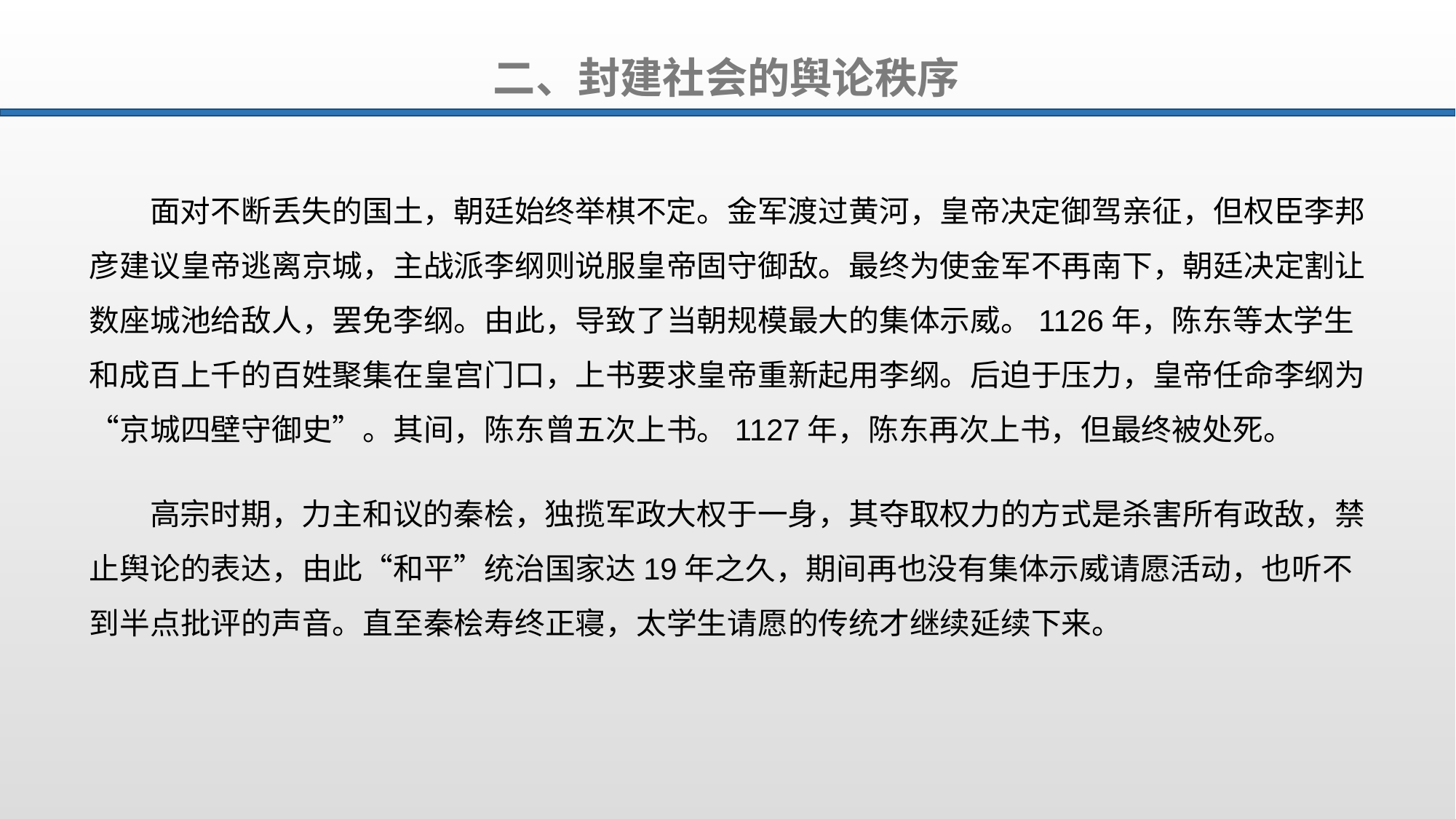

二、封建社会的舆论秩序

面对不断丢失的国土，朝廷始终举棋不定。金军渡过黄河，皇帝决定御驾亲征，但权臣李邦彦建议皇帝逃离京城，主战派李纲则说服皇帝固守御敌。最终为使金军不再南下，朝廷决定割让数座城池给敌人，罢免李纲。由此，导致了当朝规模最大的集体示威。1126年，陈东等太学生和成百上千的百姓聚集在皇宫门口，上书要求皇帝重新起用李纲。后迫于压力，皇帝任命李纲为“京城四壁守御史”。其间，陈东曾五次上书。1127年，陈东再次上书，但最终被处死。
高宗时期，力主和议的秦桧，独揽军政大权于一身，其夺取权力的方式是杀害所有政敌，禁止舆论的表达，由此“和平”统治国家达19年之久，期间再也没有集体示威请愿活动，也听不到半点批评的声音。直至秦桧寿终正寝，太学生请愿的传统才继续延续下来。